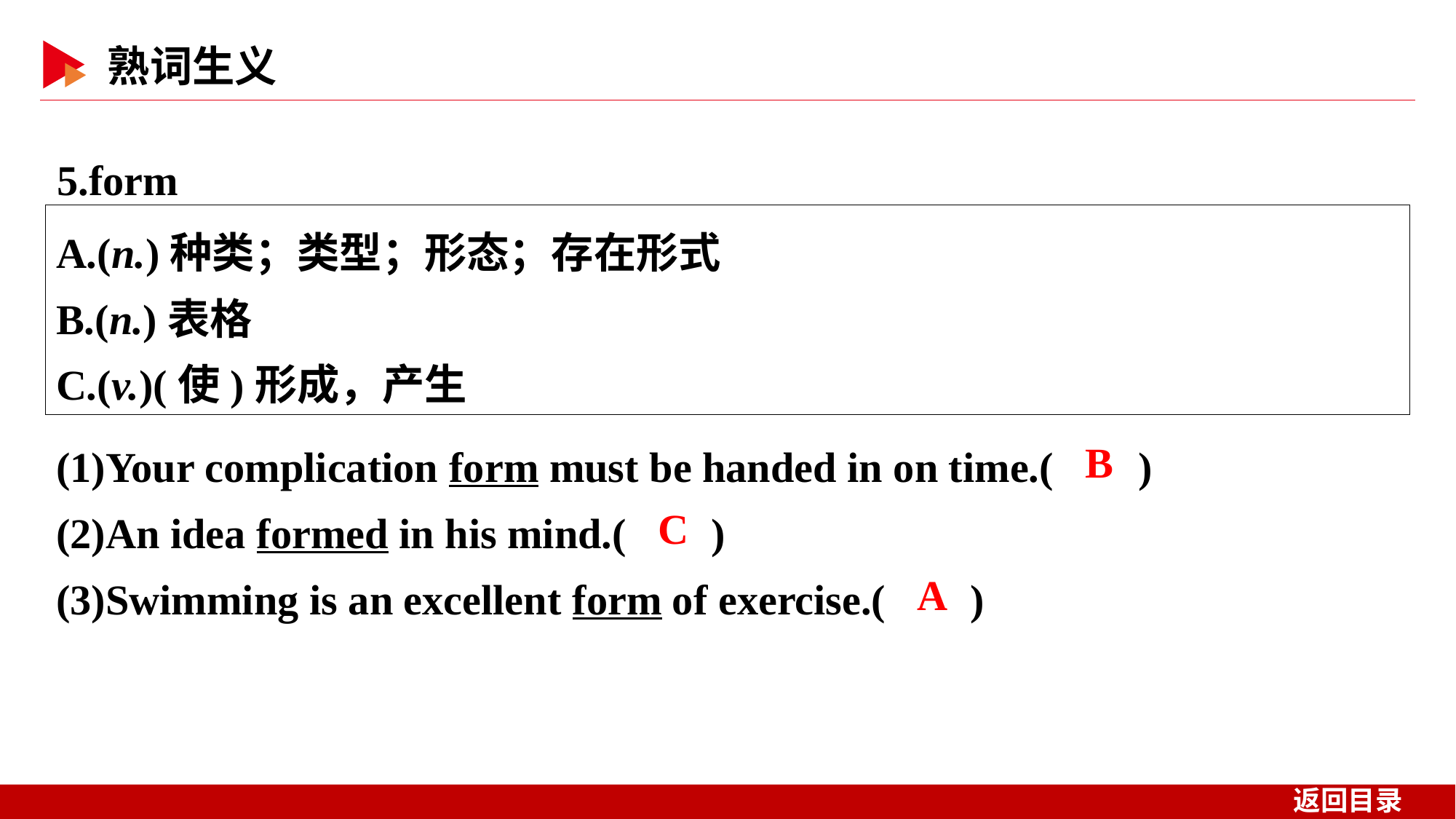

5.form
A.(n.)种类；类型；形态；存在形式
B.(n.)表格
C.(v.)(使)形成，产生
(1)Your complication form must be handed in on time.(        )
(2)An idea formed in his mind.(        )
(3)Swimming is an excellent form of exercise.(        )
   B
   C
   A